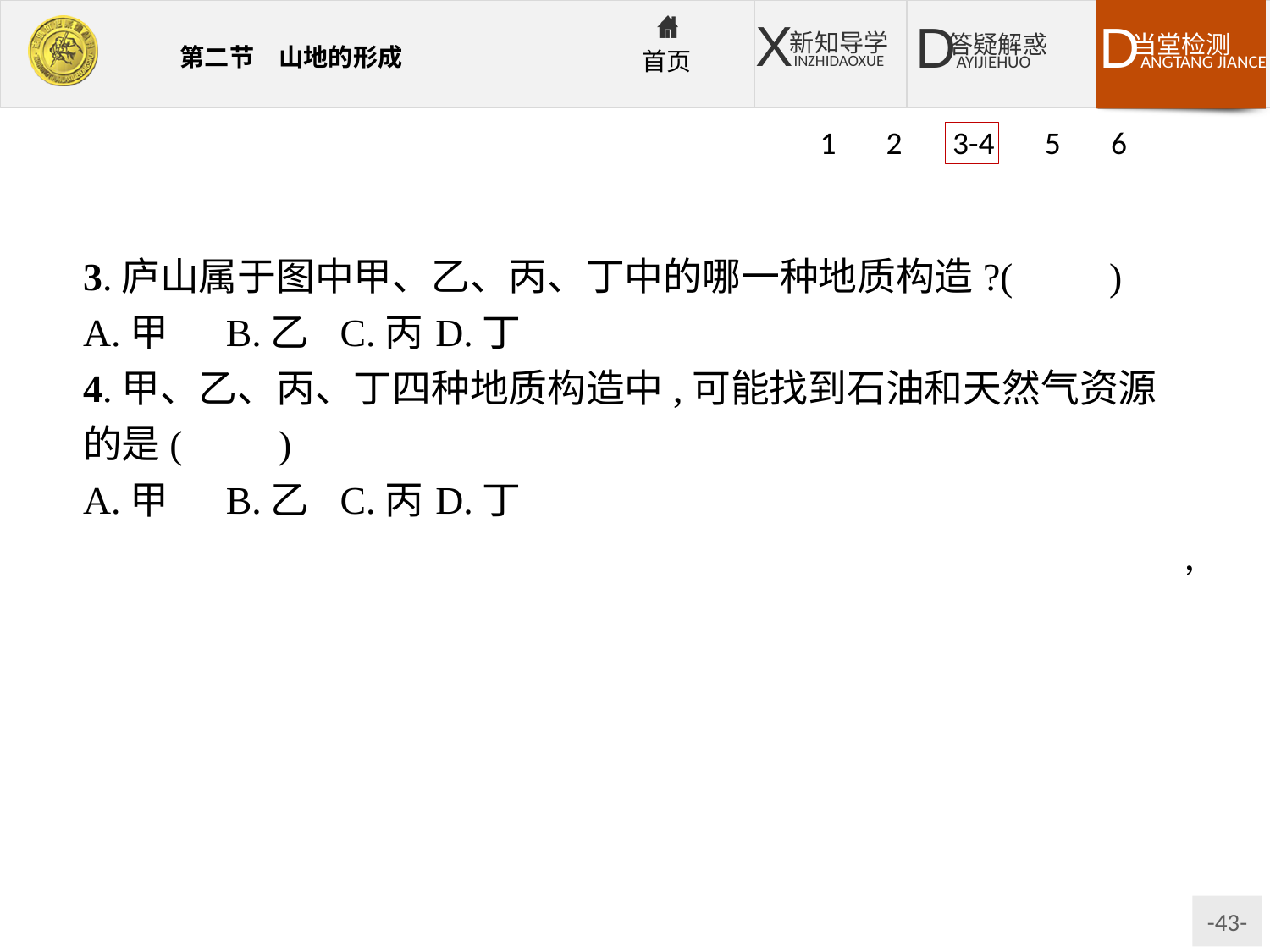

1       2       3-4       5       6

3.庐山属于图中甲、乙、丙、丁中的哪一种地质构造?(　　)
A.甲	B.乙	C.丙	D.丁
4.甲、乙、丙、丁四种地质构造中,可能找到石油和天然气资源的是(　　)
A.甲	B.乙	C.丙	D.丁
解析:第3题,庐山属于断块山,是由断层相对上升的岩块形成的,图中丙处是上升岩块。第4题,背斜是石油、天然气的良好储藏构造,图中甲是背斜构造。
答案:3.C　4.A